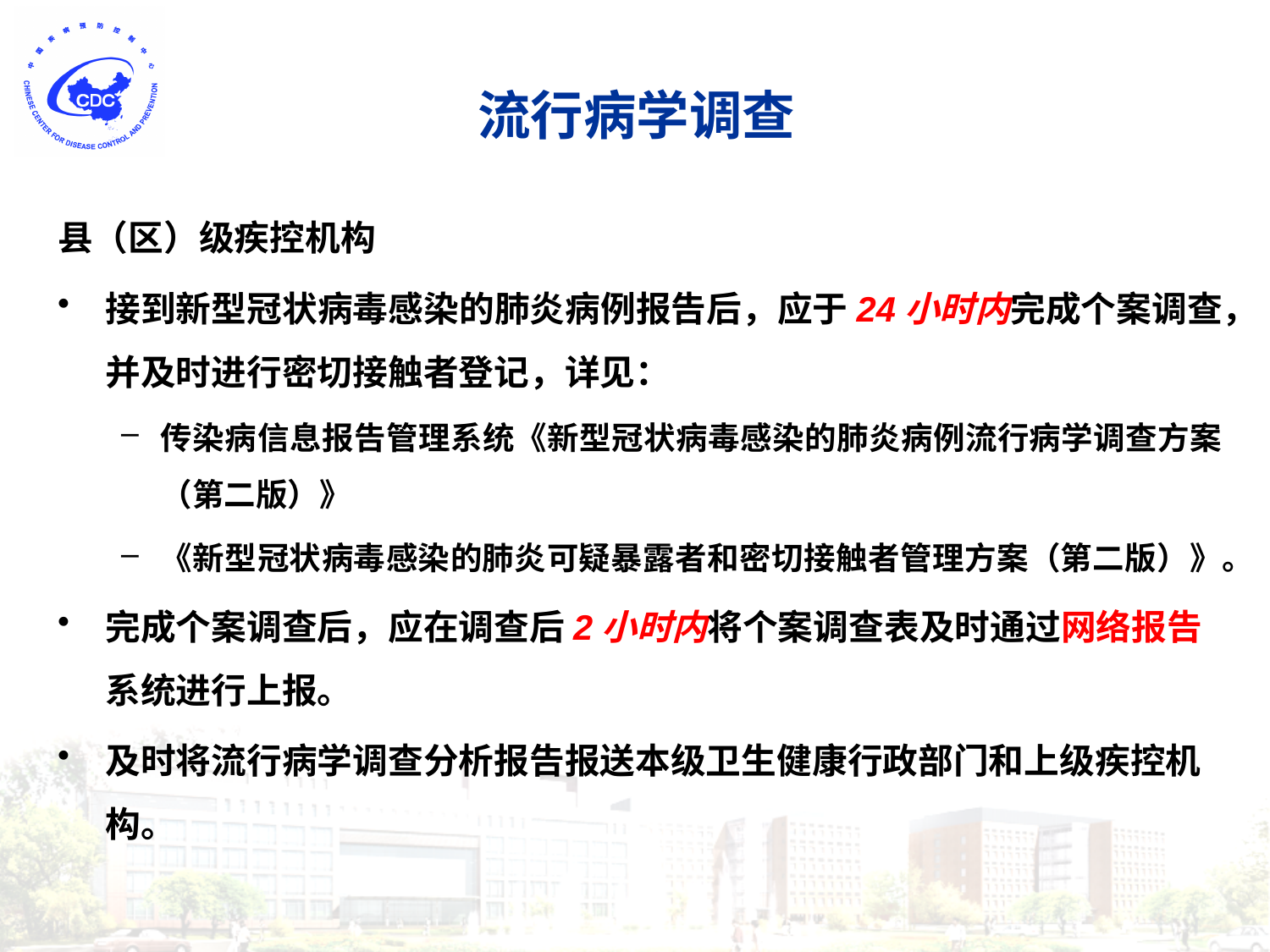

# 流行病学调查
县（区）级疾控机构
接到新型冠状病毒感染的肺炎病例报告后，应于24小时内完成个案调查，并及时进行密切接触者登记，详见：
传染病信息报告管理系统《新型冠状病毒感染的肺炎病例流行病学调查方案（第二版）》
《新型冠状病毒感染的肺炎可疑暴露者和密切接触者管理方案（第二版）》。
完成个案调查后，应在调查后2小时内将个案调查表及时通过网络报告系统进行上报。
及时将流行病学调查分析报告报送本级卫生健康行政部门和上级疾控机构。